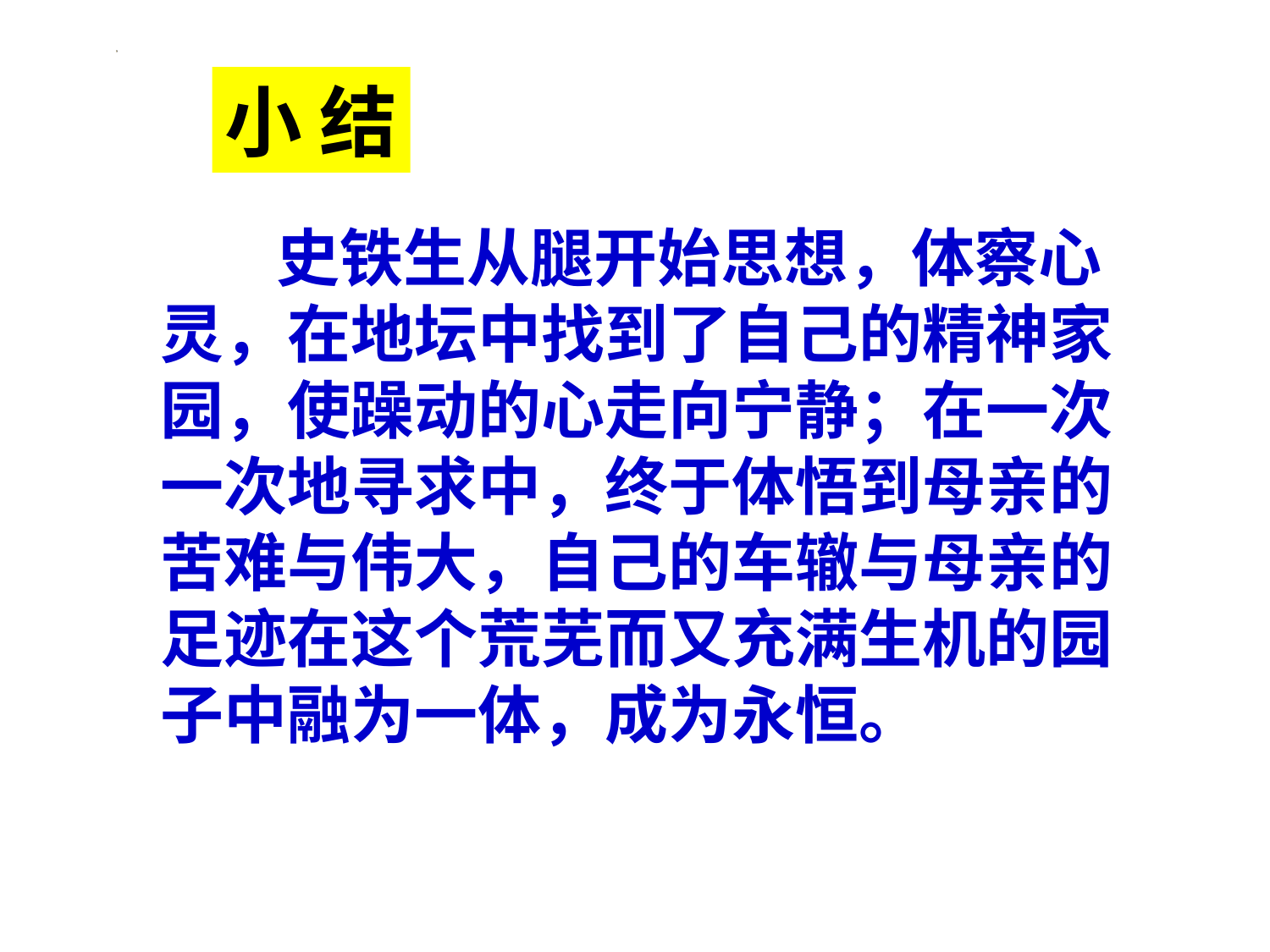

小 结
       史铁生从腿开始思想，体察心灵，在地坛中找到了自己的精神家园，使躁动的心走向宁静；在一次一次地寻求中，终于体悟到母亲的苦难与伟大，自己的车辙与母亲的足迹在这个荒芜而又充满生机的园子中融为一体，成为永恒。